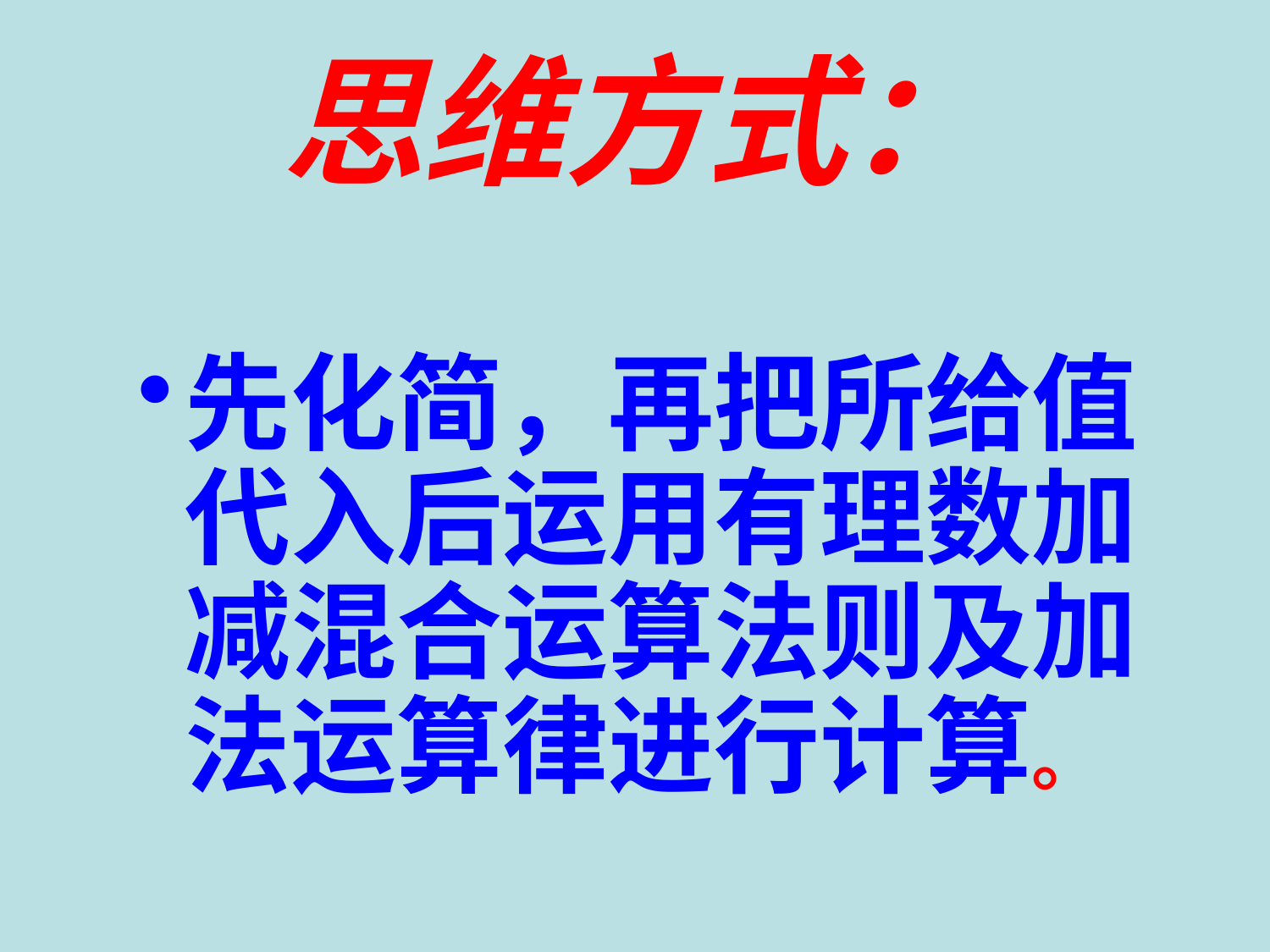

# 思维方式：

先化简，再把所给值代入后运用有理数加减混合运算法则及加法运算律进行计算。